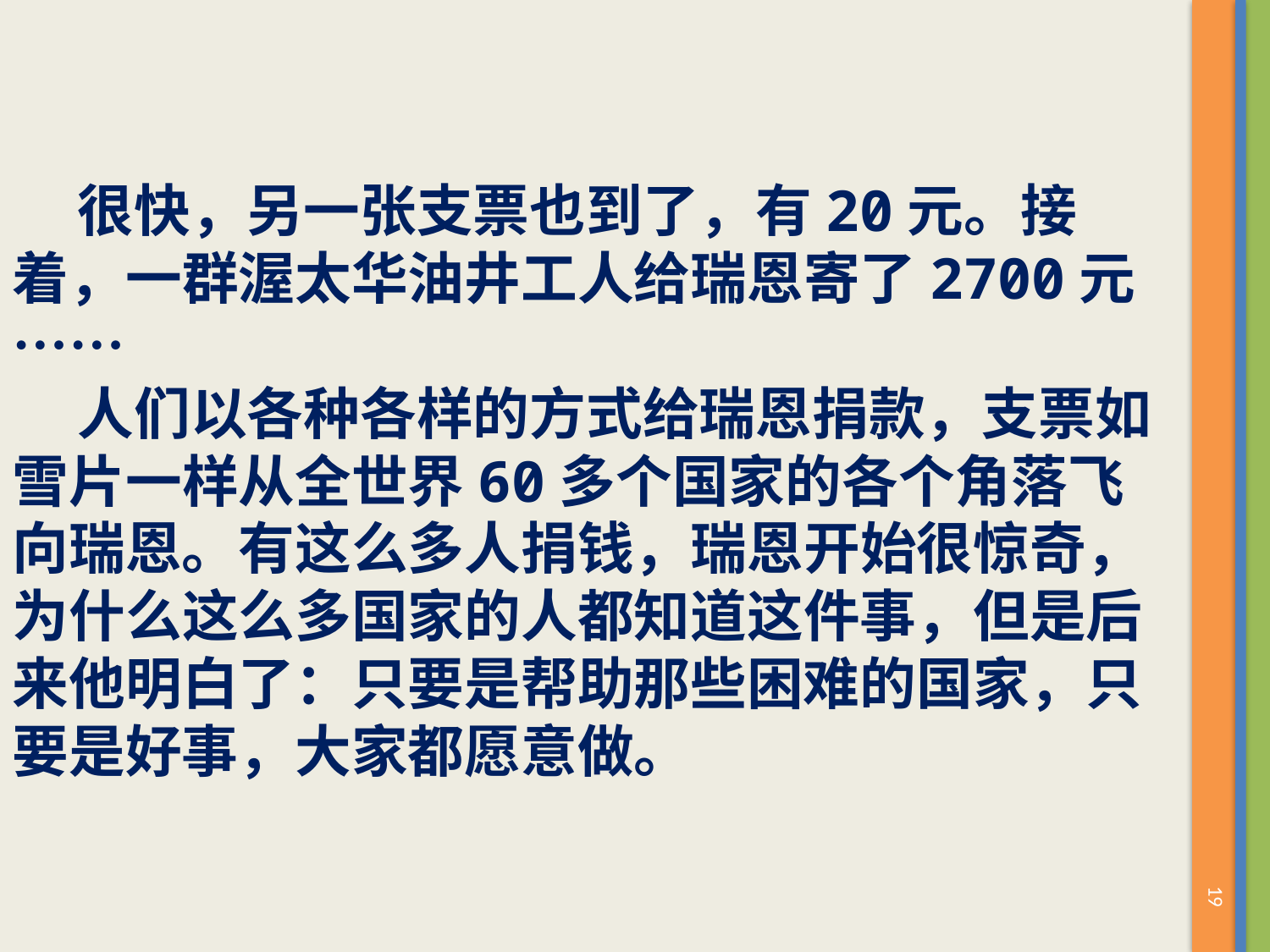

很快，另一张支票也到了，有20元。接着，一群渥太华油井工人给瑞恩寄了2700元……
    人们以各种各样的方式给瑞恩捐款，支票如雪片一样从全世界60多个国家的各个角落飞向瑞恩。有这么多人捐钱，瑞恩开始很惊奇，为什么这么多国家的人都知道这件事，但是后来他明白了：只要是帮助那些困难的国家，只要是好事，大家都愿意做。
19